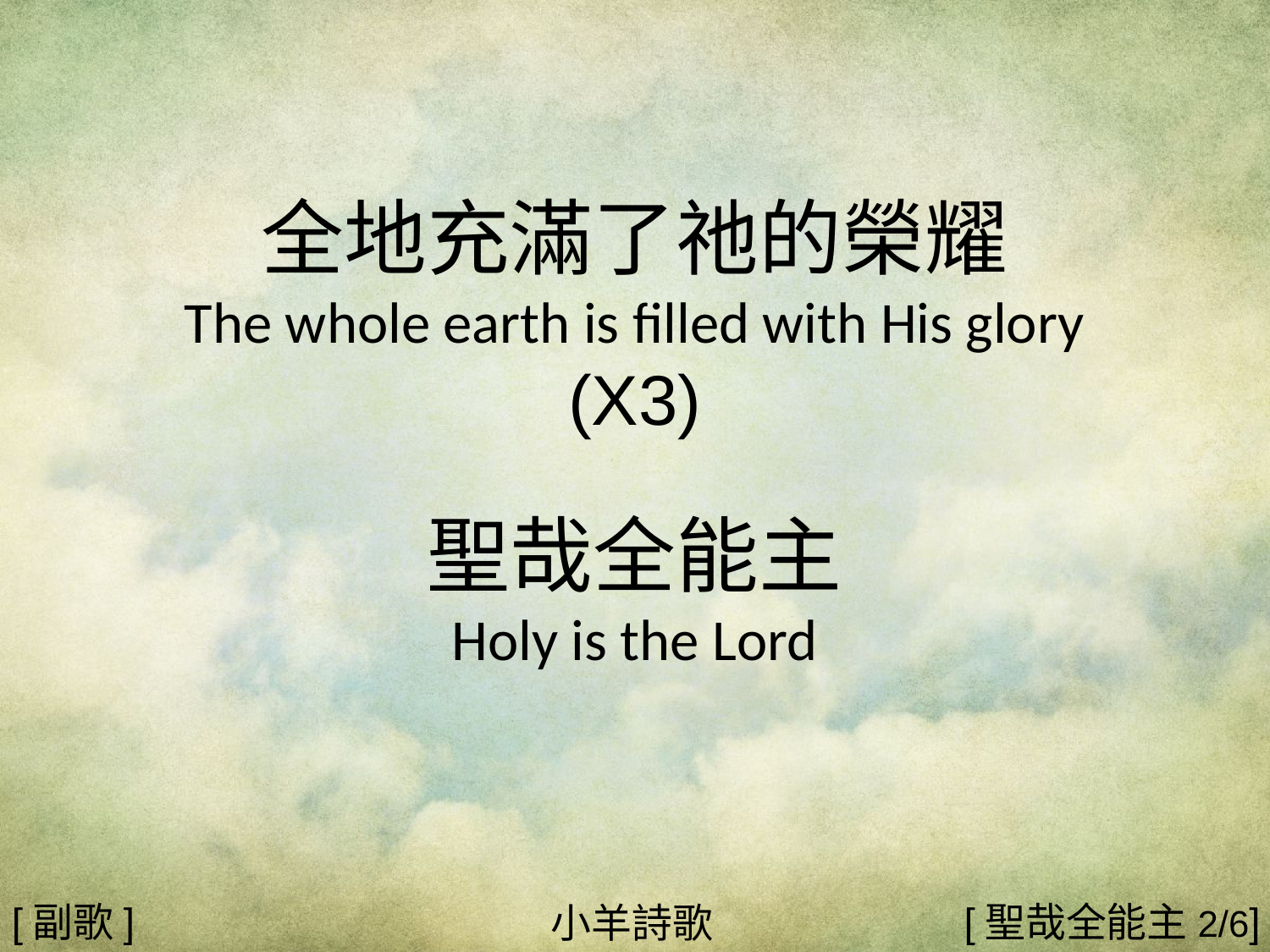

全地充滿了祂的榮耀
The whole earth is filled with His glory
(X3)

聖哉全能主
Holy is the Lord
#

[副歌]
[聖哉全能主2/6]
小羊詩歌